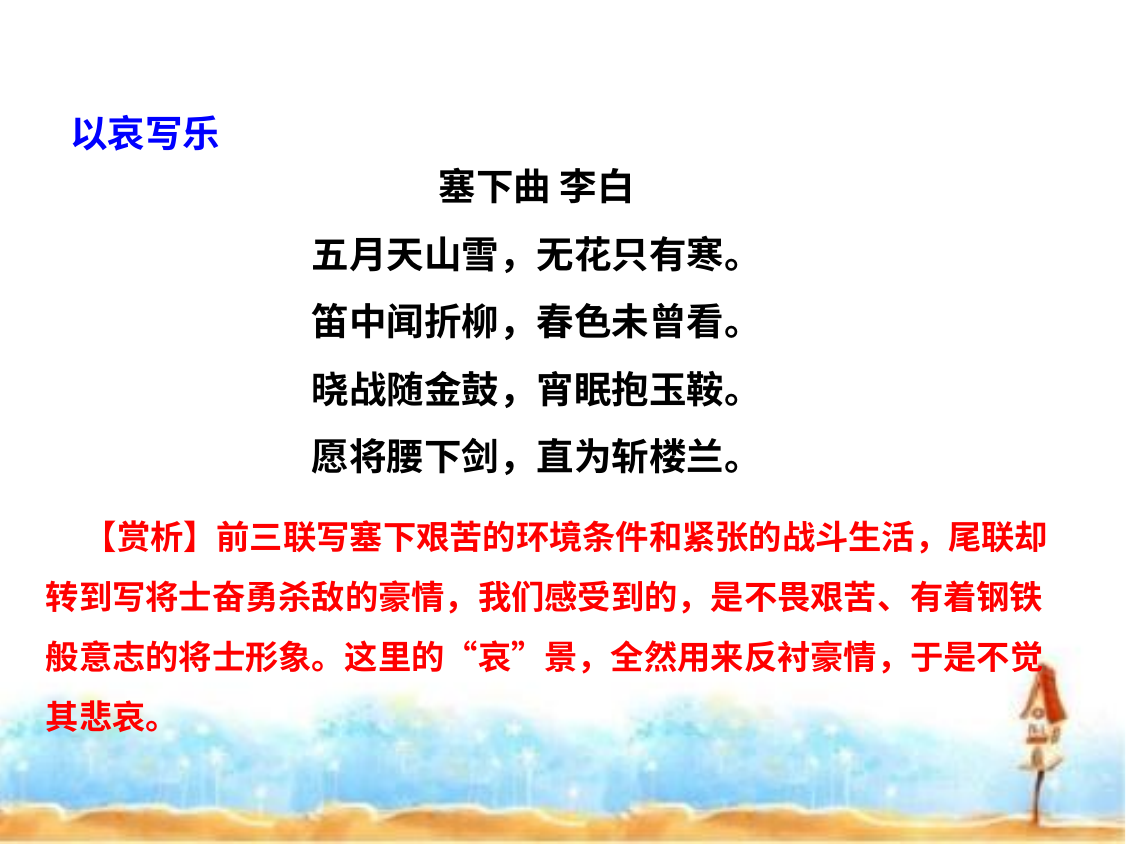

以哀写乐
塞下曲 李白
五月天山雪，无花只有寒。
笛中闻折柳，春色未曾看。
晓战随金鼓，宵眠抱玉鞍。
愿将腰下剑，直为斩楼兰。
    【赏析】前三联写塞下艰苦的环境条件和紧张的战斗生活，尾联却转到写将士奋勇杀敌的豪情，我们感受到的，是不畏艰苦、有着钢铁般意志的将士形象。这里的“哀”景，全然用来反衬豪情，于是不觉其悲哀。